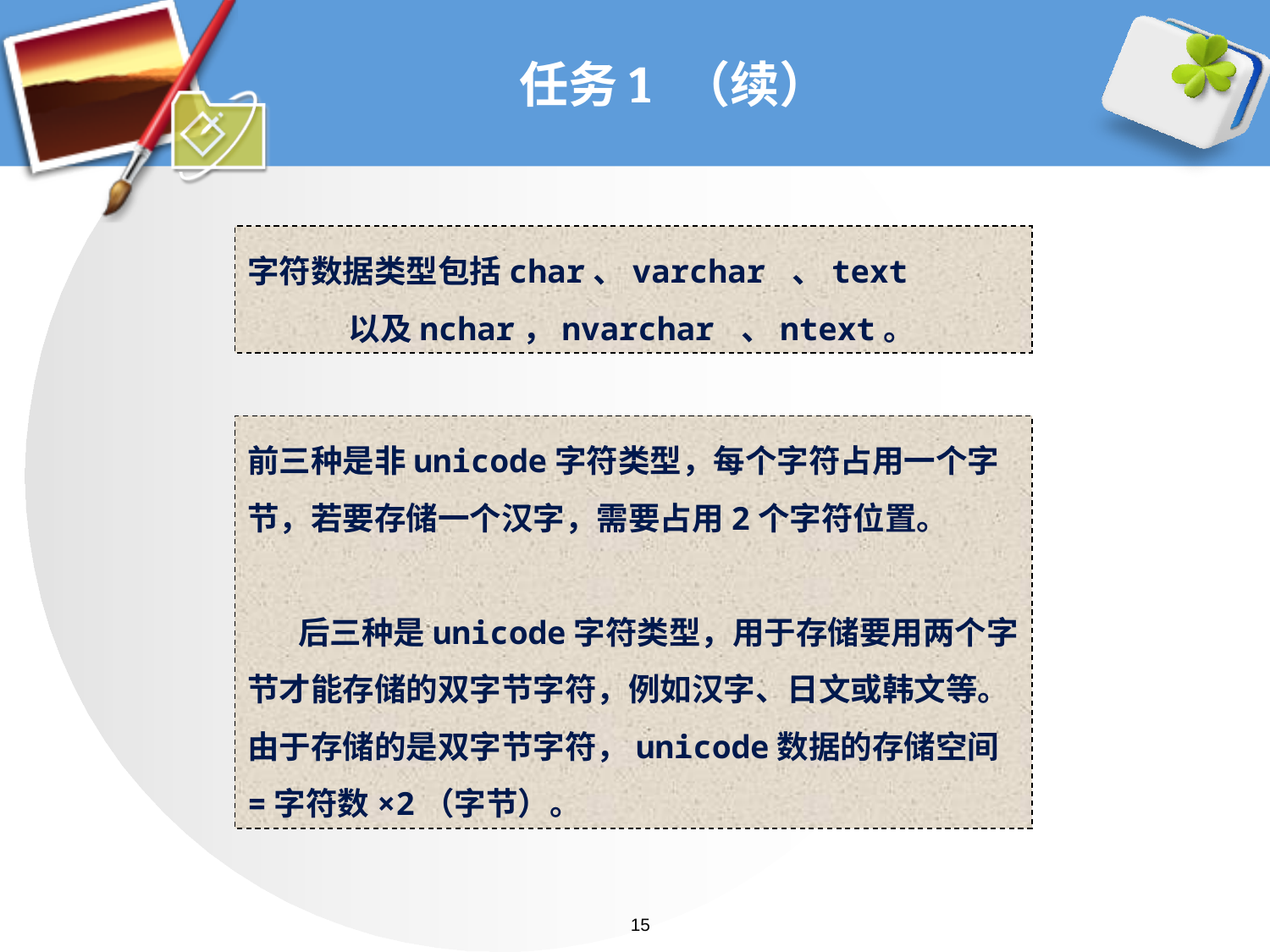

# 任务1  （续）
字符数据类型包括char、varchar 、text
             以及nchar，nvarchar 、ntext。
前三种是非unicode字符类型，每个字符占用一个字节，若要存储一个汉字，需要占用2个字符位置。

      后三种是unicode字符类型，用于存储要用两个字节才能存储的双字节字符，例如汉字、日文或韩文等。由于存储的是双字节字符，unicode数据的存储空间=字符数×2（字节）。
15